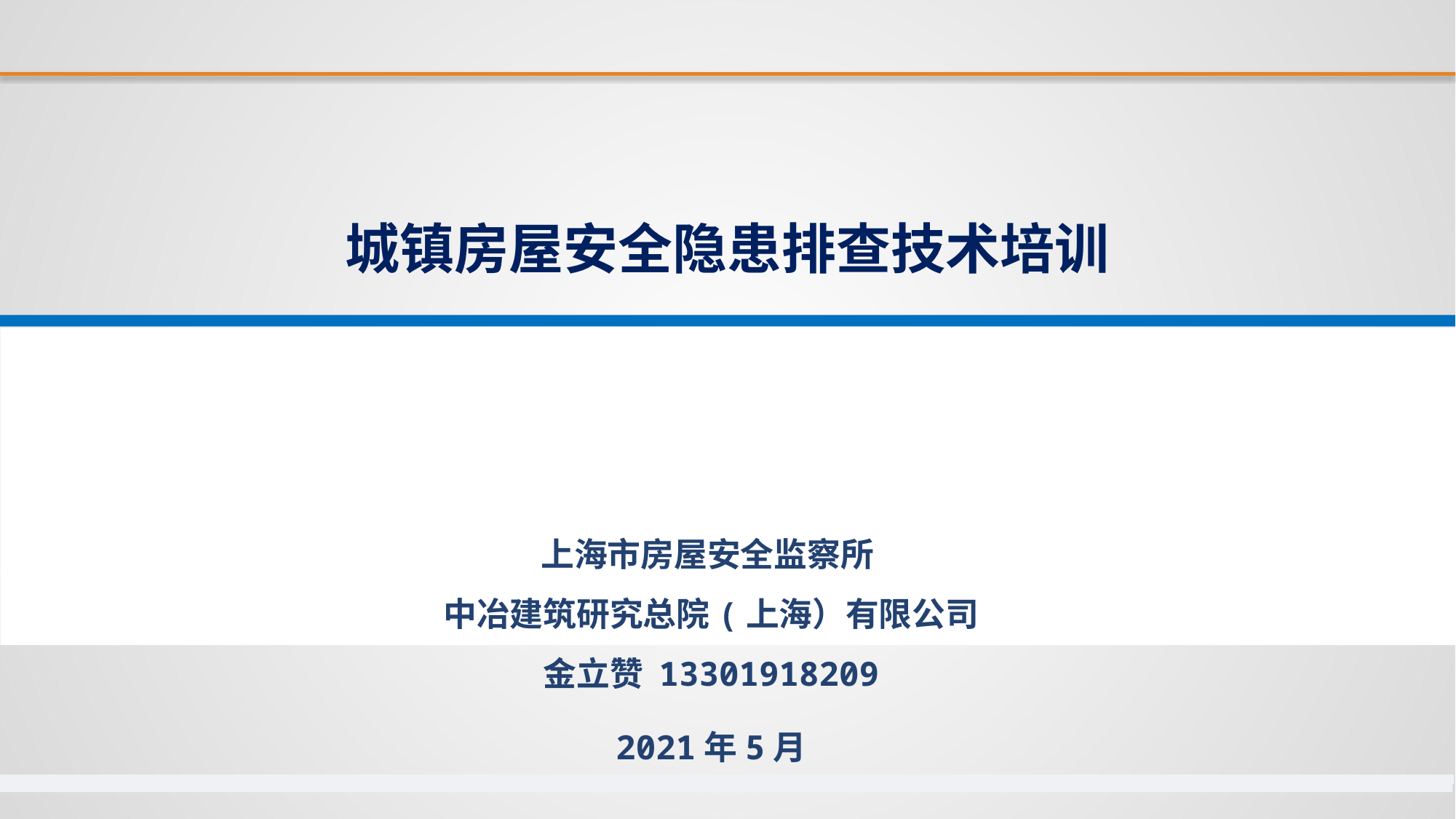

城镇房屋安全隐患排查技术培训

上海市房屋安全监察所
中冶建筑研究总院(上海）有限公司
金立赞 13301918209
2021年5月